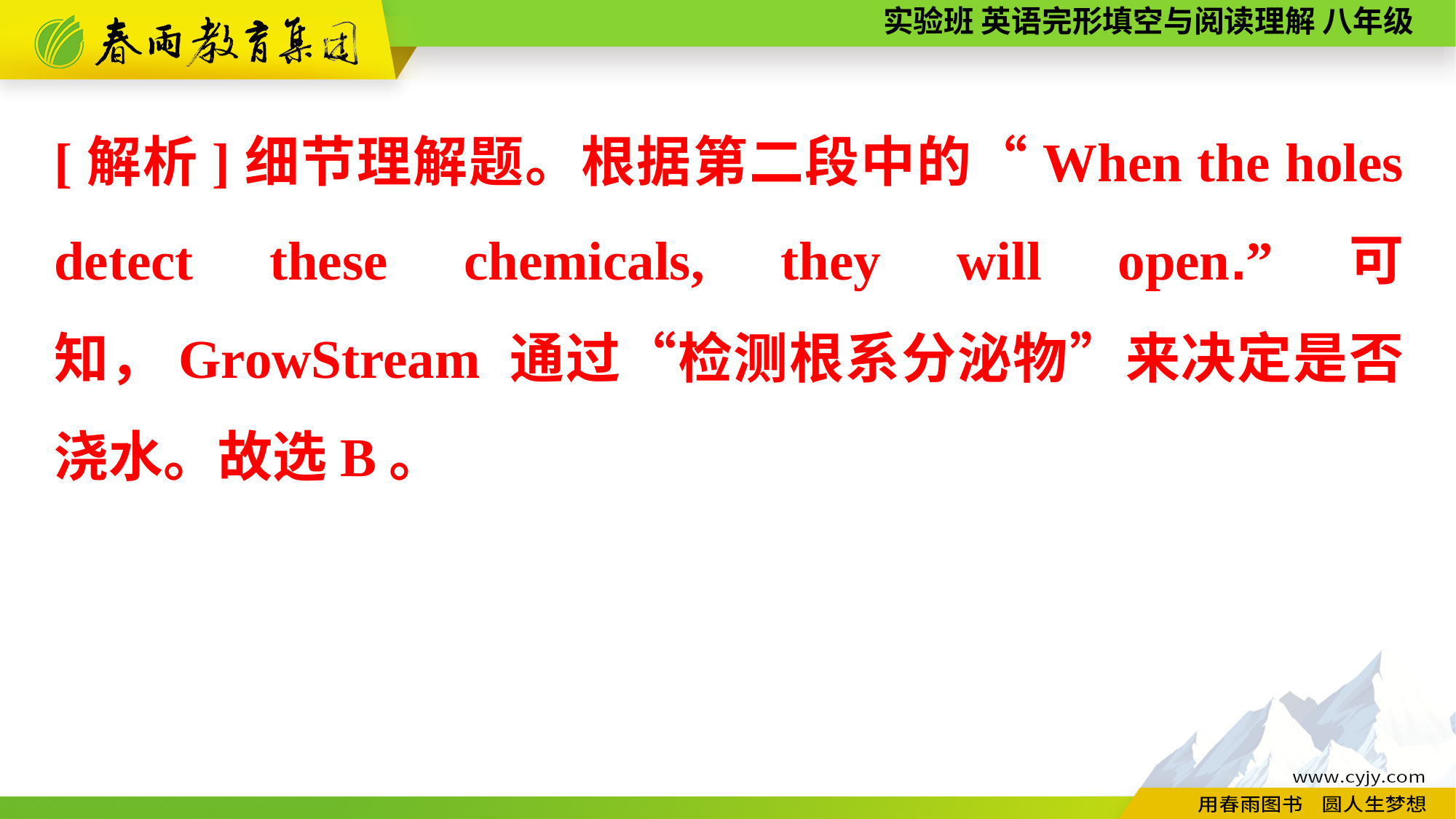

[解析]细节理解题。根据第二段中的“When the holes detect these chemicals, they will open.”可知，GrowStream 通过“检测根系分泌物”来决定是否浇水。故选B。